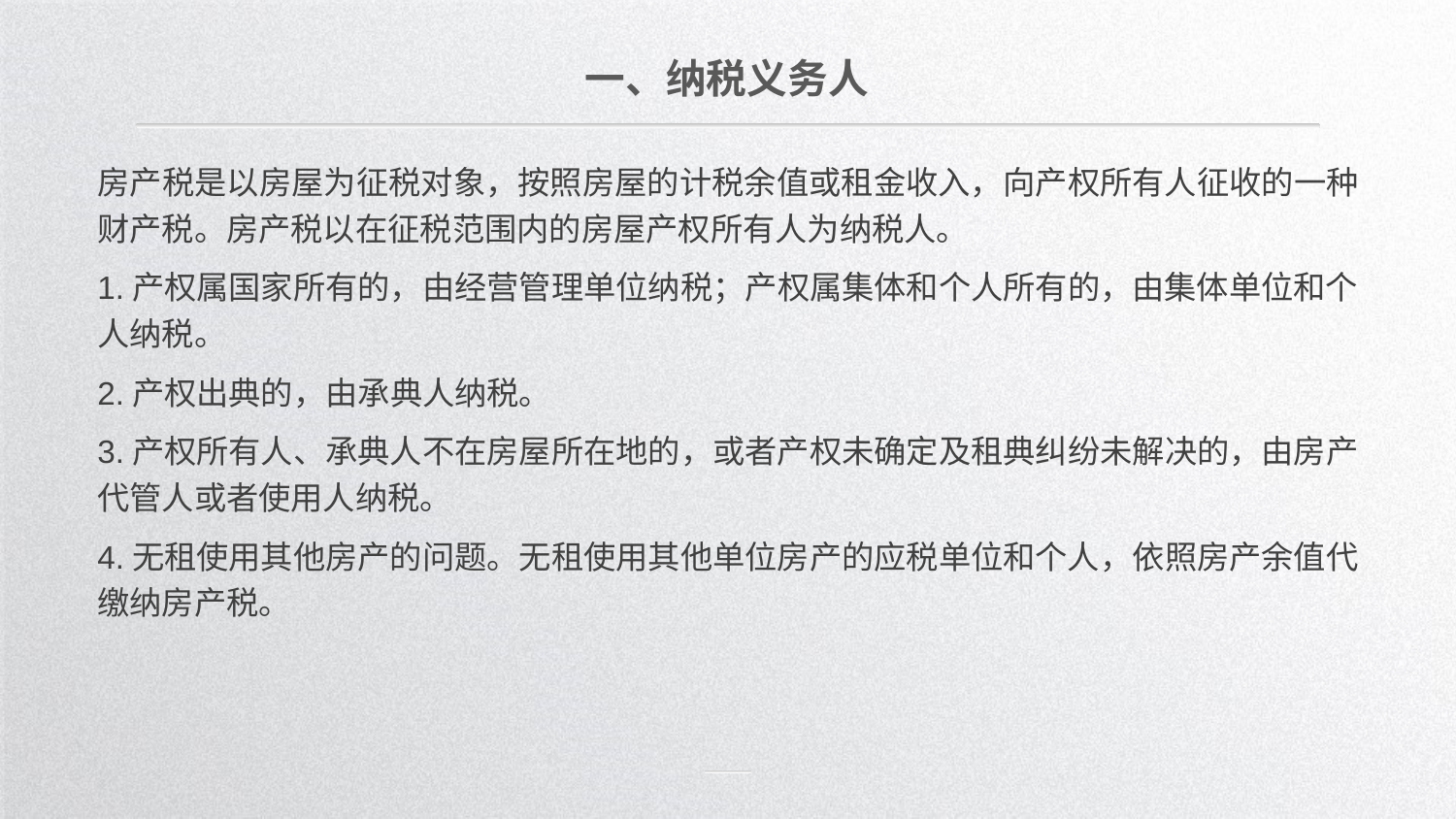

一、纳税义务人
房产税是以房屋为征税对象，按照房屋的计税余值或租金收入，向产权所有人征收的一种财产税。房产税以在征税范围内的房屋产权所有人为纳税人。
1.产权属国家所有的，由经营管理单位纳税；产权属集体和个人所有的，由集体单位和个人纳税。
2.产权出典的，由承典人纳税。
3.产权所有人、承典人不在房屋所在地的，或者产权未确定及租典纠纷未解决的，由房产代管人或者使用人纳税。
4.无租使用其他房产的问题。无租使用其他单位房产的应税单位和个人，依照房产余值代缴纳房产税。